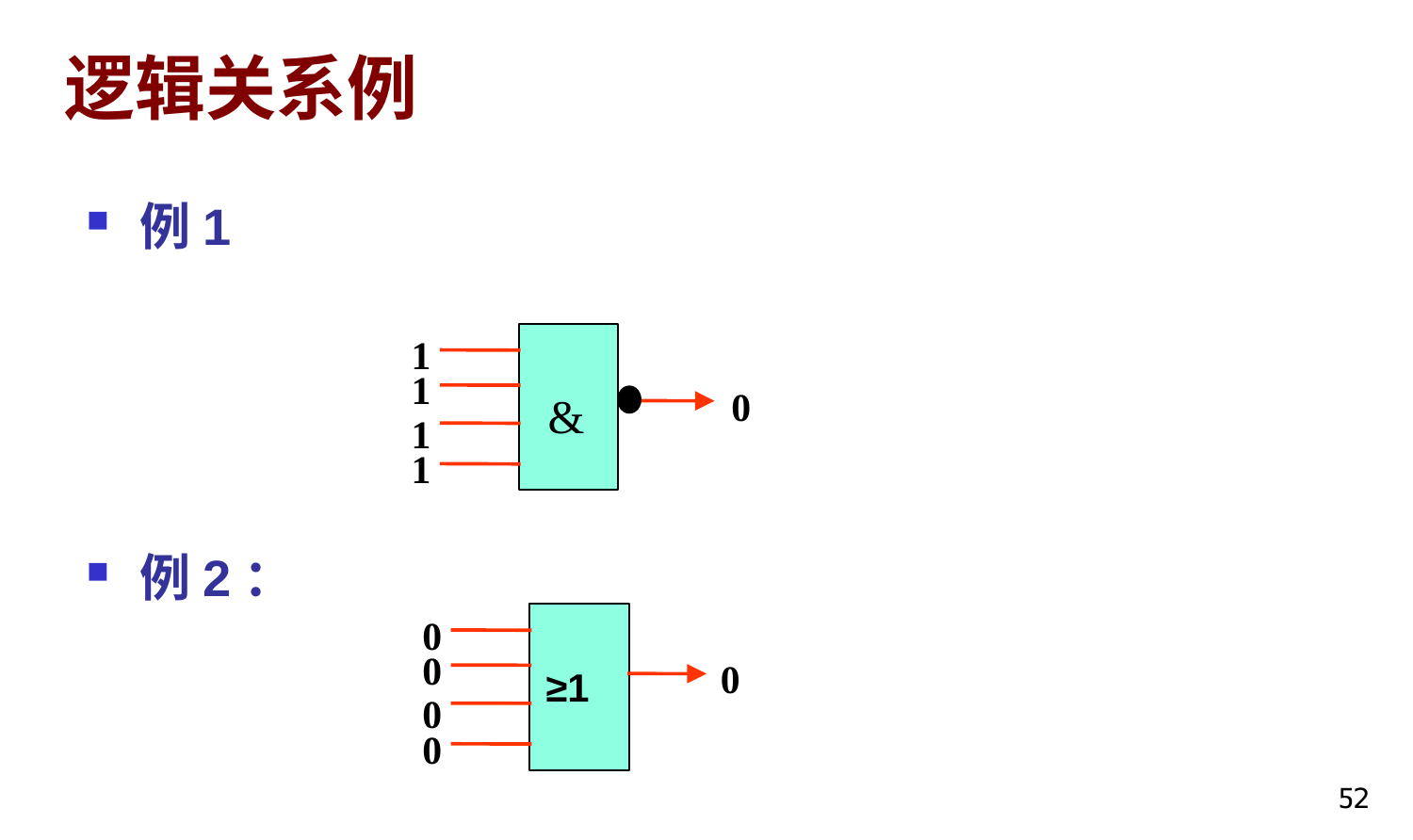

# 逻辑关系例
例1

例2：
1

1
0
？
&

1
1
0

0
0
0
0
？
≥1
52